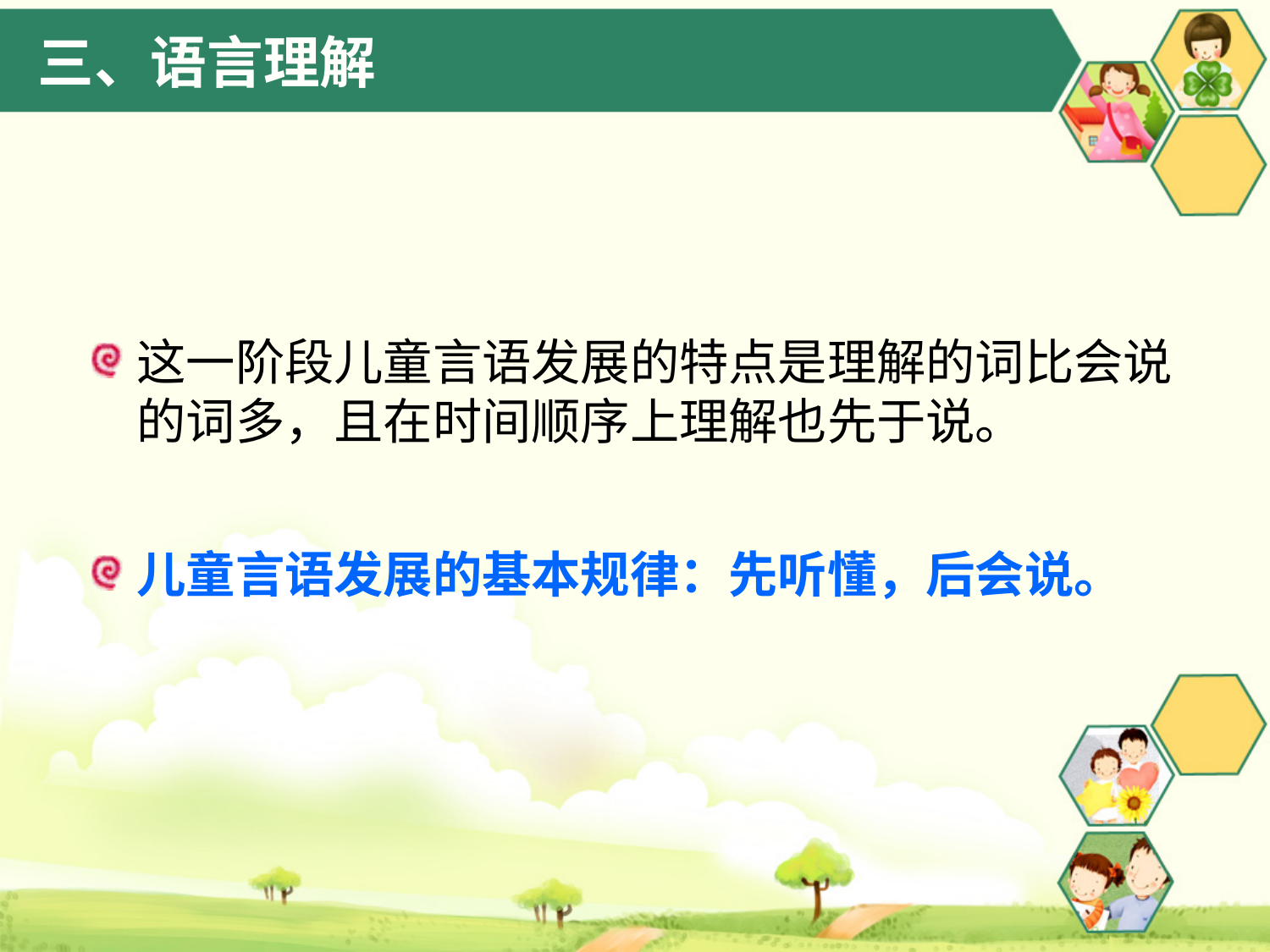

# 三、语言理解

这一阶段儿童言语发展的特点是理解的词比会说的词多，且在时间顺序上理解也先于说。

儿童言语发展的基本规律：先听懂，后会说。